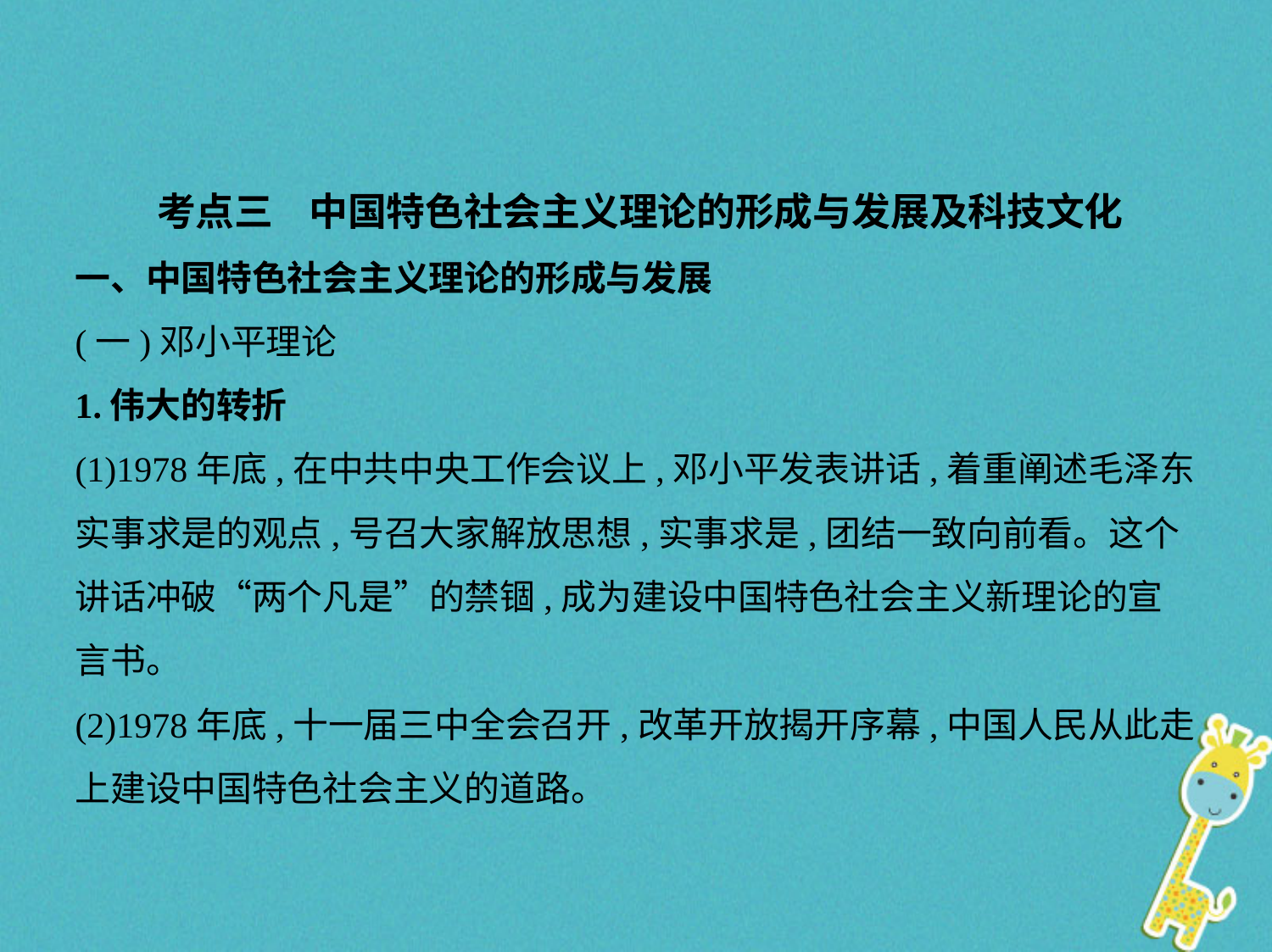

考点三    中国特色社会主义理论的形成与发展及科技文化
一、中国特色社会主义理论的形成与发展
(一)邓小平理论
1.伟大的转折
(1)1978年底,在中共中央工作会议上,邓小平发表讲话,着重阐述毛泽东
实事求是的观点,号召大家解放思想,实事求是,团结一致向前看。这个
讲话冲破“两个凡是”的禁锢,成为建设中国特色社会主义新理论的宣
言书。
(2)1978年底,十一届三中全会召开,改革开放揭开序幕,中国人民从此走
上建设中国特色社会主义的道路。